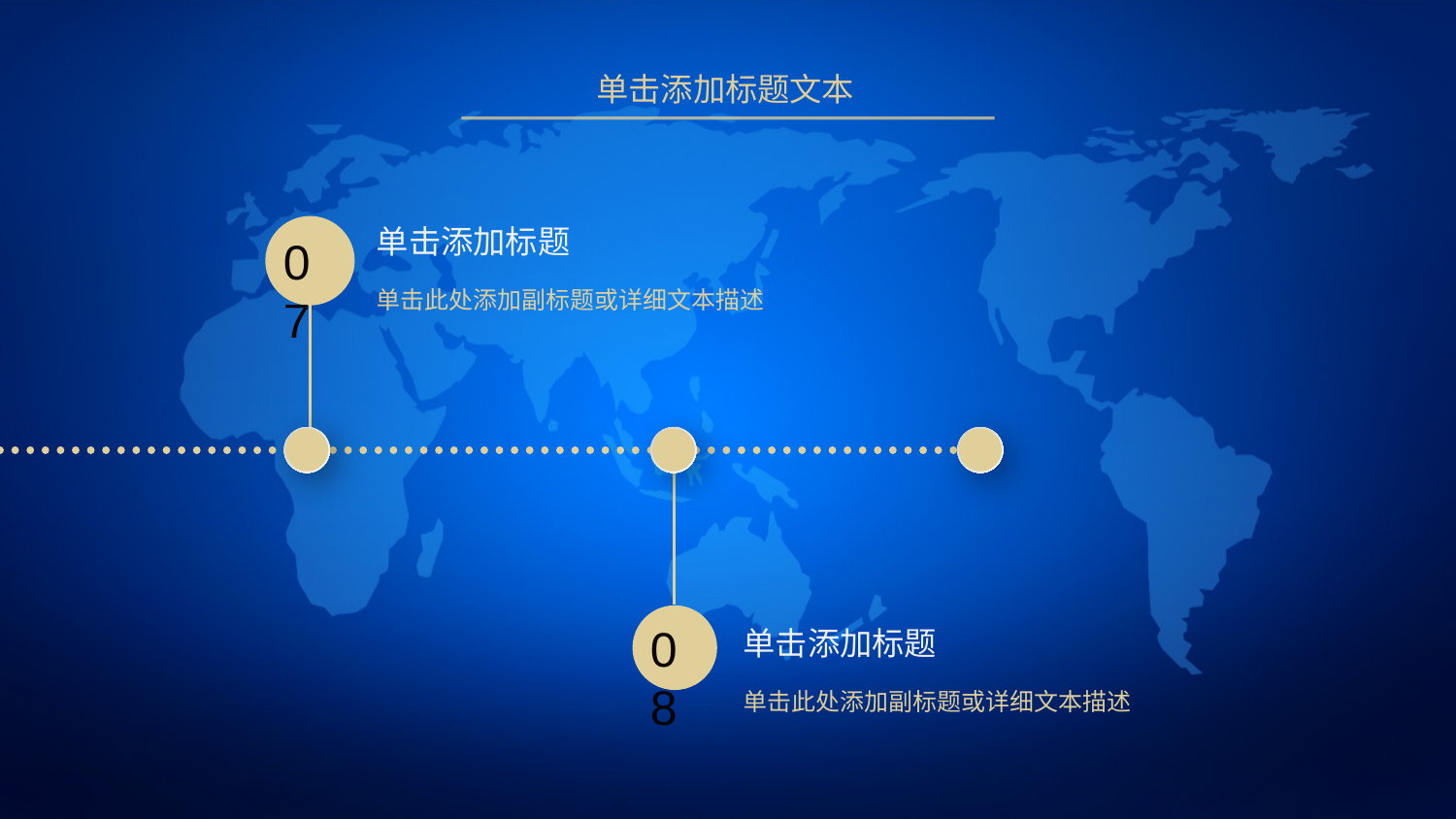

单击添加标题文本

07
单击添加标题

单击此处添加副标题或详细文本描述

08
单击添加标题

单击此处添加副标题或详细文本描述